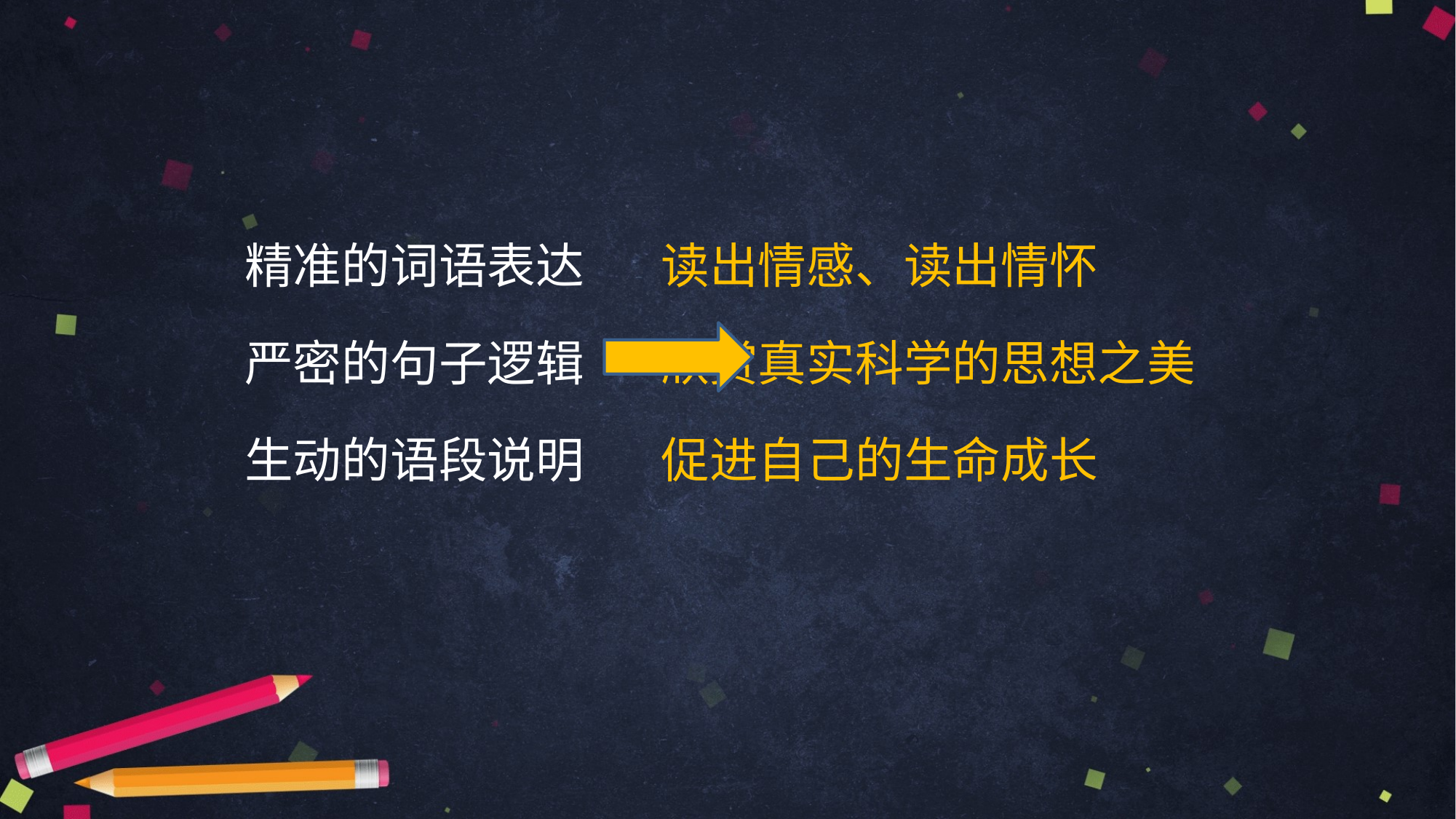

精准的词语表达       读出情感、读出情怀
严密的句子逻辑       欣赏真实科学的思想之美
生动的语段说明       促进自己的生命成长